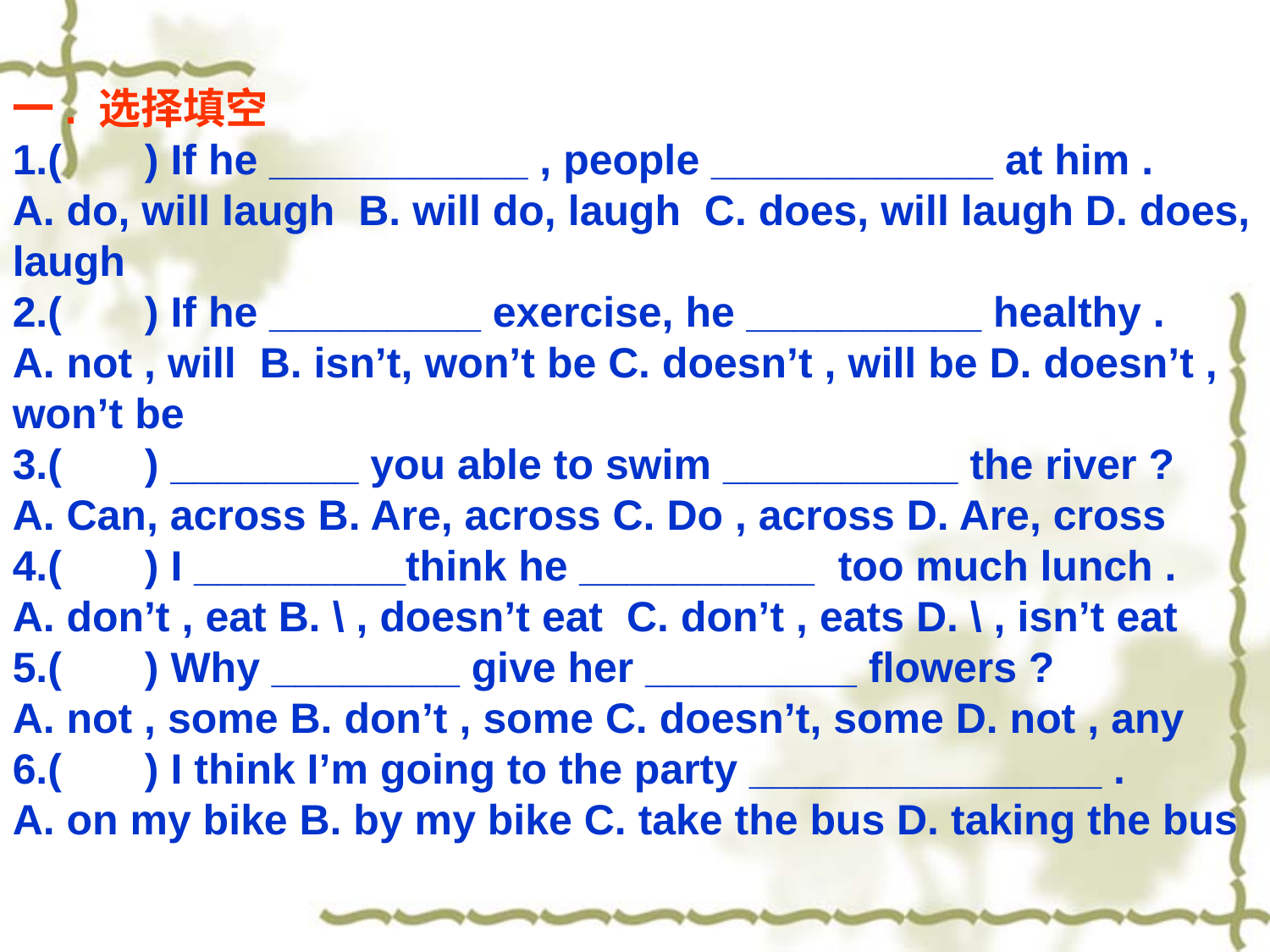

一. 选择填空
1.(       ) If he ___________ , people ____________ at him .        
A. do, will laugh  B. will do, laugh  C. does, will laugh D. does, laugh
2.(       ) If he _________ exercise, he __________ healthy .
A. not , will  B. isn’t, won’t be C. doesn’t , will be D. doesn’t , won’t be
3.(       ) ________ you able to swim __________ the river ?
A. Can, across B. Are, across C. Do , across D. Are, cross
4.(       ) I _________think he __________  too much lunch .
A. don’t , eat B. \ , doesn’t eat  C. don’t , eats D. \ , isn’t eat
5.(       ) Why ________ give her _________ flowers ?
A. not , some B. don’t , some C. doesn’t, some D. not , any
6.(       ) I think I’m going to the party _______________ .
A. on my bike B. by my bike C. take the bus D. taking the bus